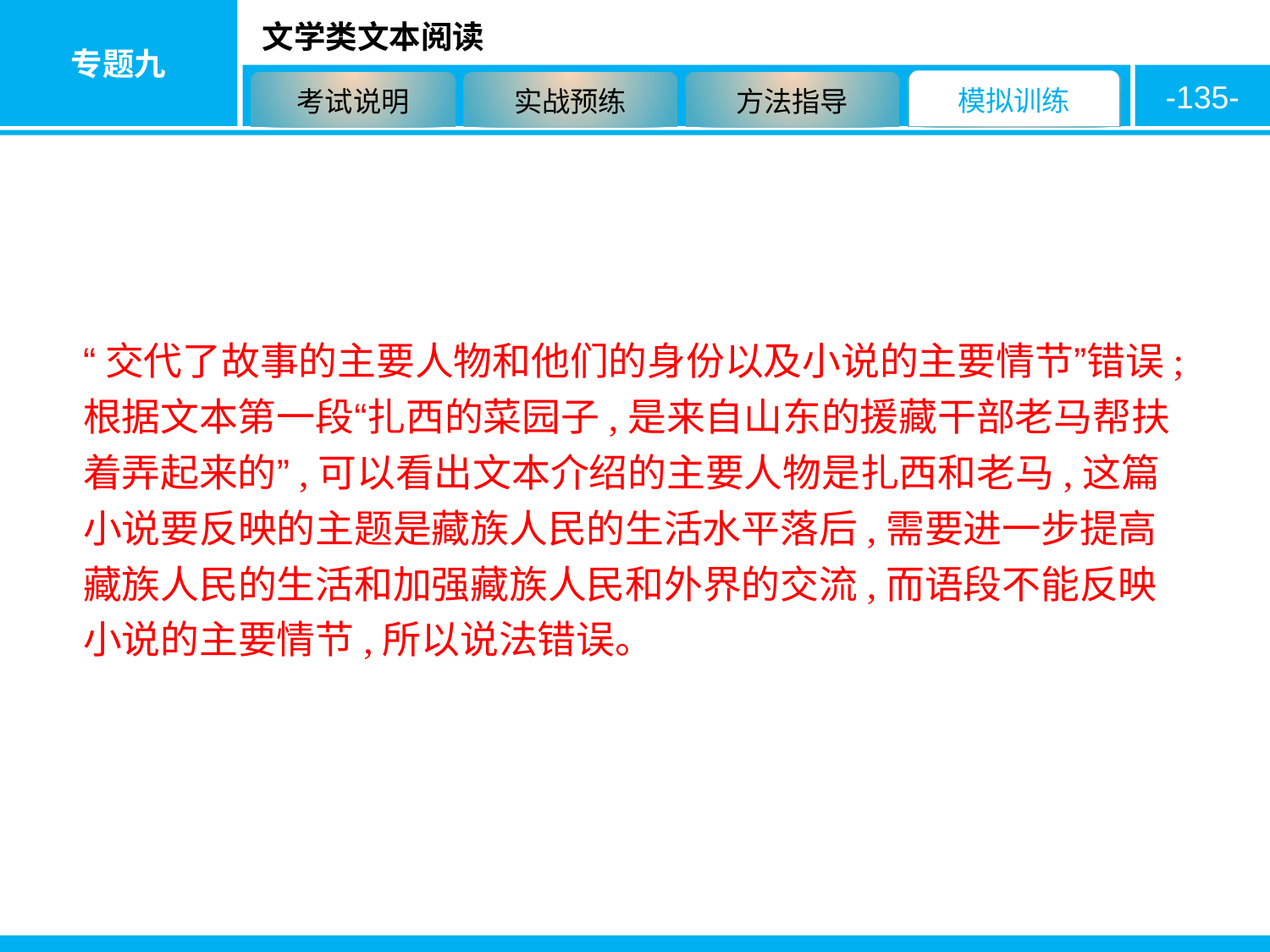

-135-
“交代了故事的主要人物和他们的身份以及小说的主要情节”错误;根据文本第一段“扎西的菜园子,是来自山东的援藏干部老马帮扶着弄起来的”,可以看出文本介绍的主要人物是扎西和老马,这篇小说要反映的主题是藏族人民的生活水平落后,需要进一步提高藏族人民的生活和加强藏族人民和外界的交流,而语段不能反映小说的主要情节,所以说法错误。